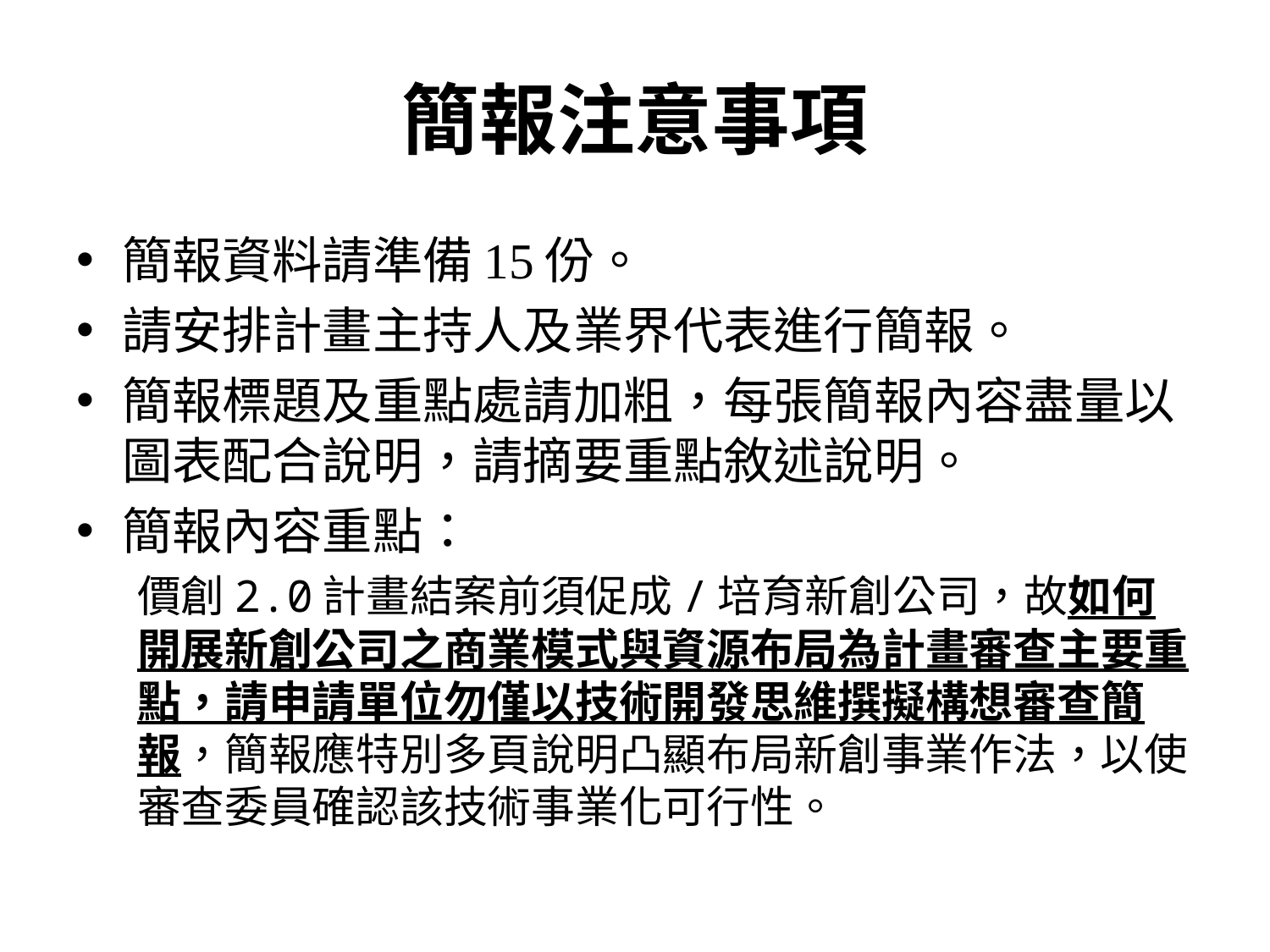

# 簡報注意事項
簡報資料請準備15份。
請安排計畫主持人及業界代表進行簡報。
簡報標題及重點處請加粗，每張簡報內容盡量以圖表配合說明，請摘要重點敘述說明。
簡報內容重點：
價創2.0計畫結案前須促成/培育新創公司，故如何開展新創公司之商業模式與資源布局為計畫審查主要重點，請申請單位勿僅以技術開發思維撰擬構想審查簡報，簡報應特別多頁說明凸顯布局新創事業作法，以使審查委員確認該技術事業化可行性。